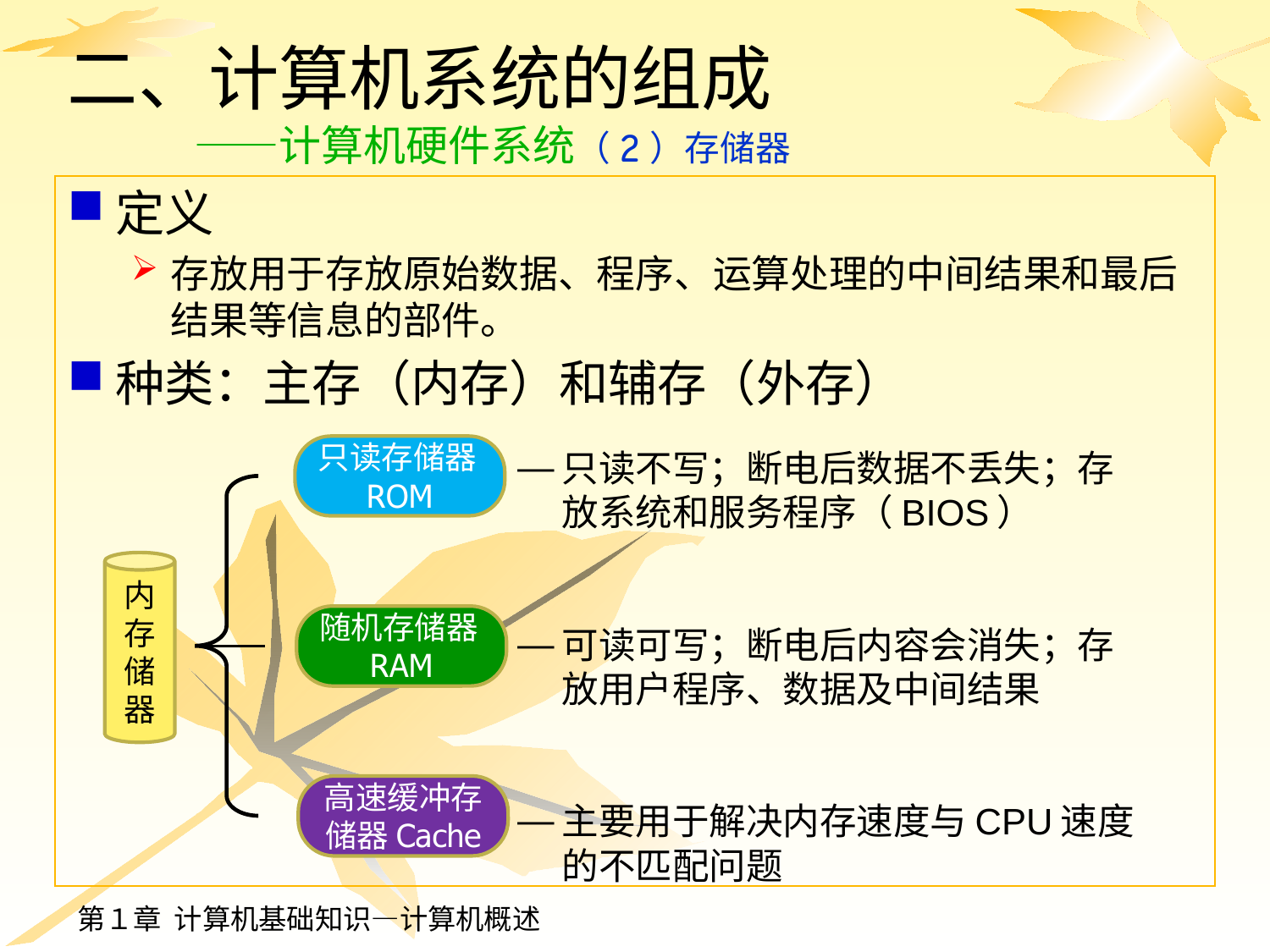

# 二、计算机系统的组成 ——计算机硬件系统（2）存储器
定义
存放用于存放原始数据、程序、运算处理的中间结果和最后结果等信息的部件。
种类：主存（内存）和辅存（外存）

只读存储器ROM
只读不写；断电后数据不丢失；存放系统和服务程序（BIOS）

可读可写；断电后内容会消失；存放用户程序、数据及中间结果

主要用于解决内存速度与CPU速度的不匹配问题

内存储器

随机存储器RAM
高速缓冲存储器Cache